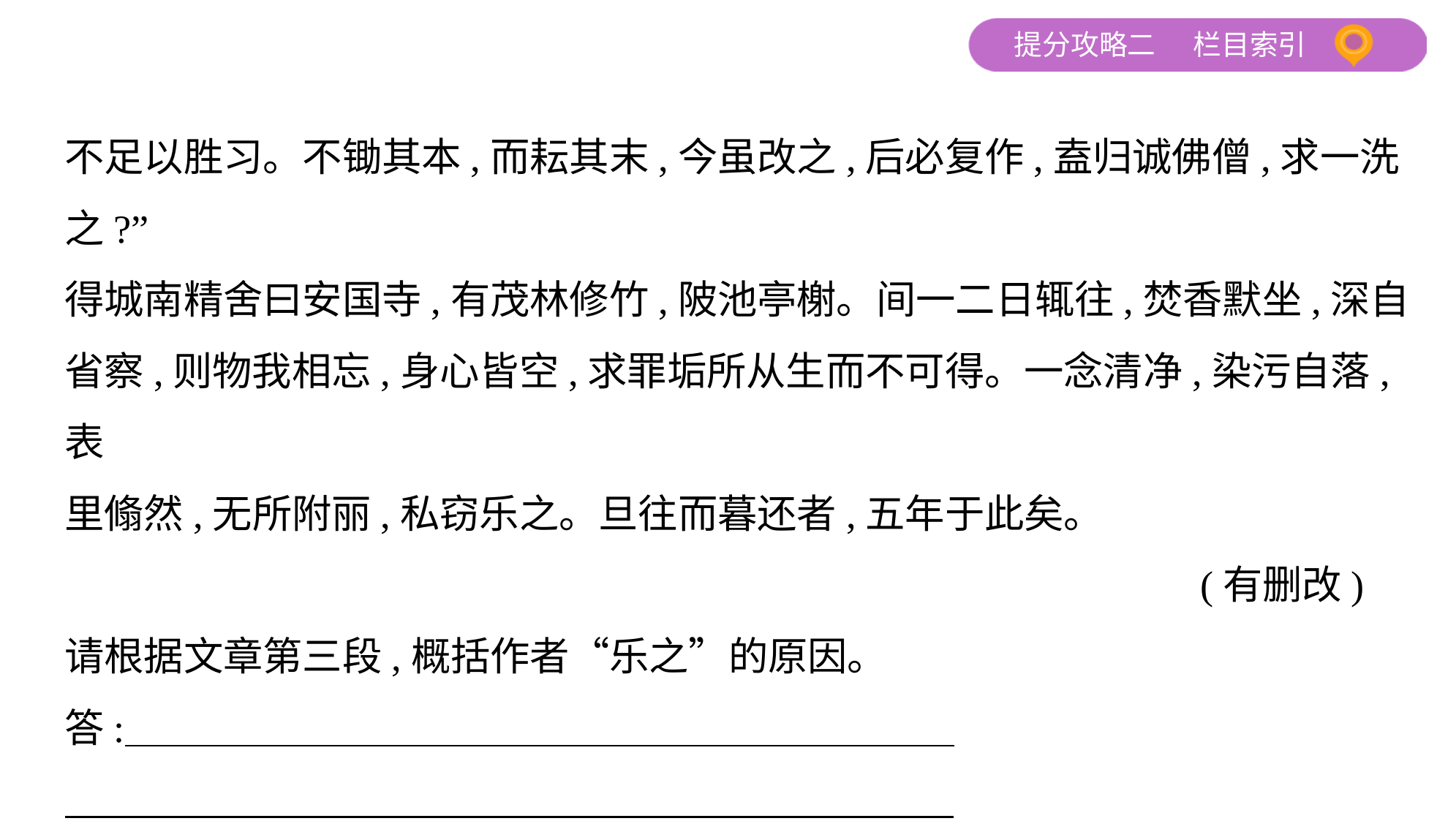

不足以胜习。不锄其本,而耘其末,今虽改之,后必复作,盍归诚佛僧,求一洗
之?”
得城南精舍曰安国寺,有茂林修竹,陂池亭榭。间一二日辄往,焚香默坐,深自
省察,则物我相忘,身心皆空,求罪垢所从生而不可得。一念清净,染污自落,表
里翛然,无所附丽,私窃乐之。旦往而暮还者,五年于此矣。
                                                                                                                   (有删改)
请根据文章第三段,概括作者“乐之”的原因。
答: